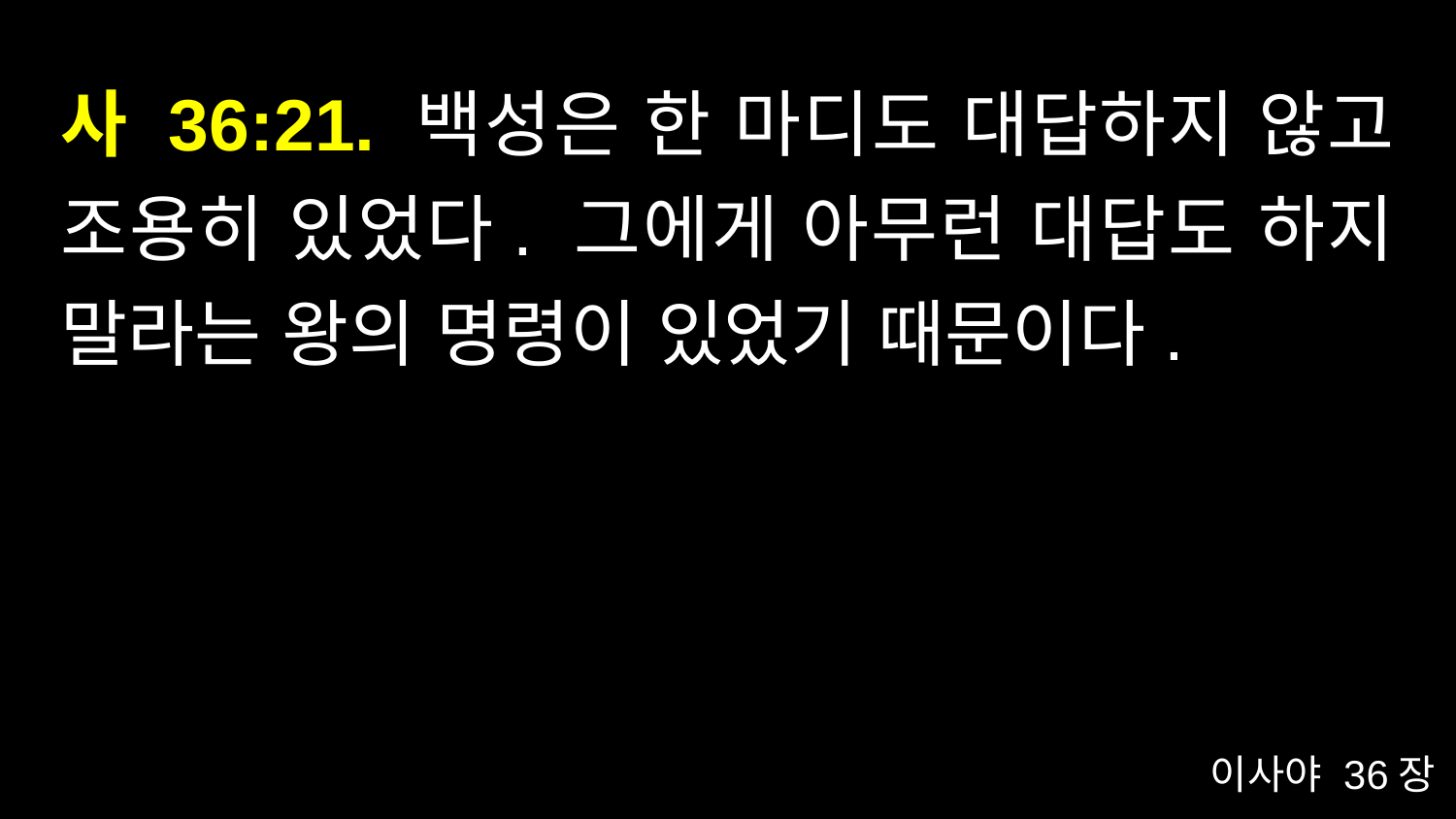

# 사 36:21. 백성은 한 마디도 대답하지 않고 조용히 있었다. 그에게 아무런 대답도 하지 말라는 왕의 명령이 있었기 때문이다.
이사야 36장